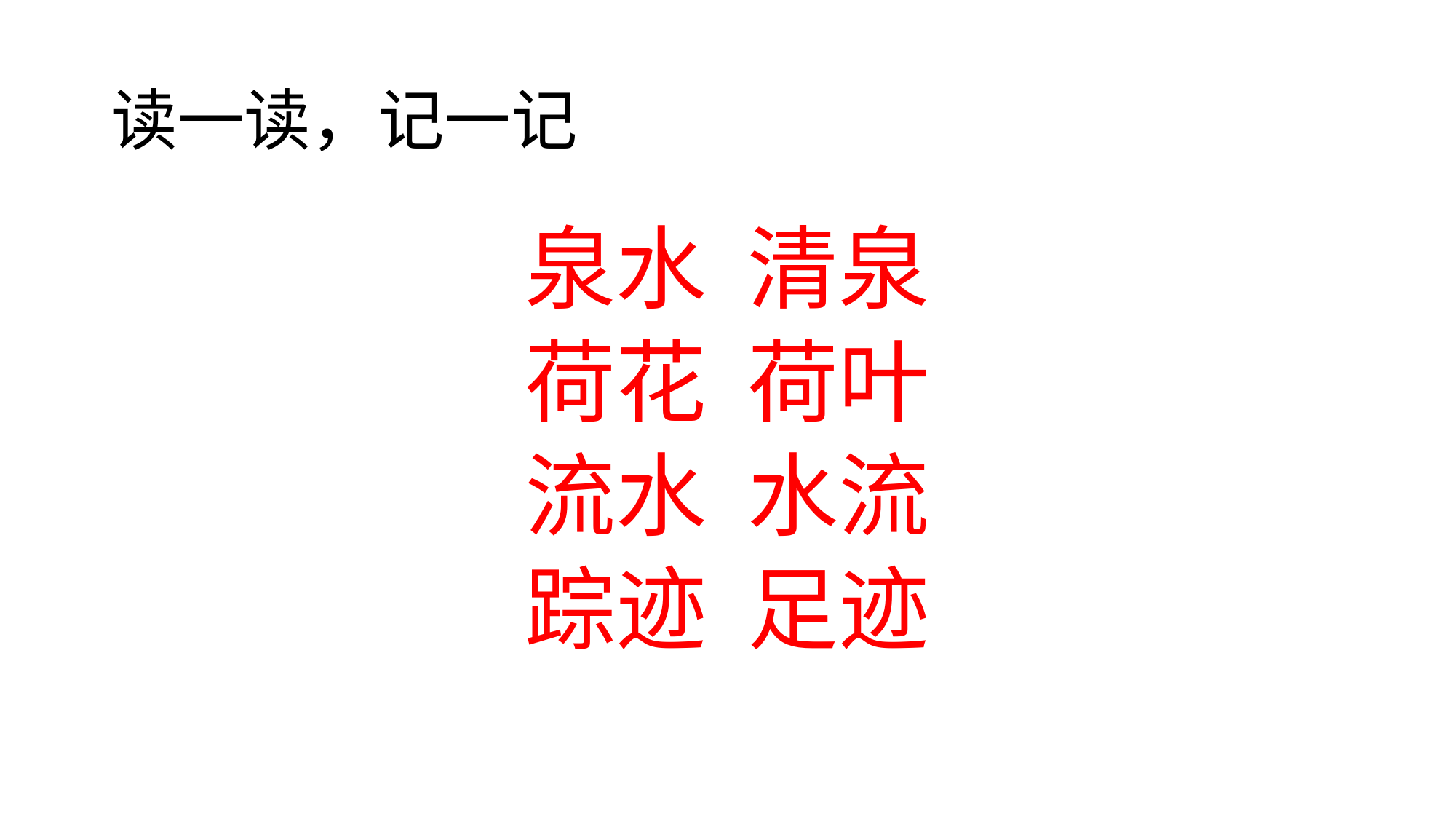

# 读一读，记一记
泉水  清泉
荷花  荷叶
流水  水流
踪迹  足迹